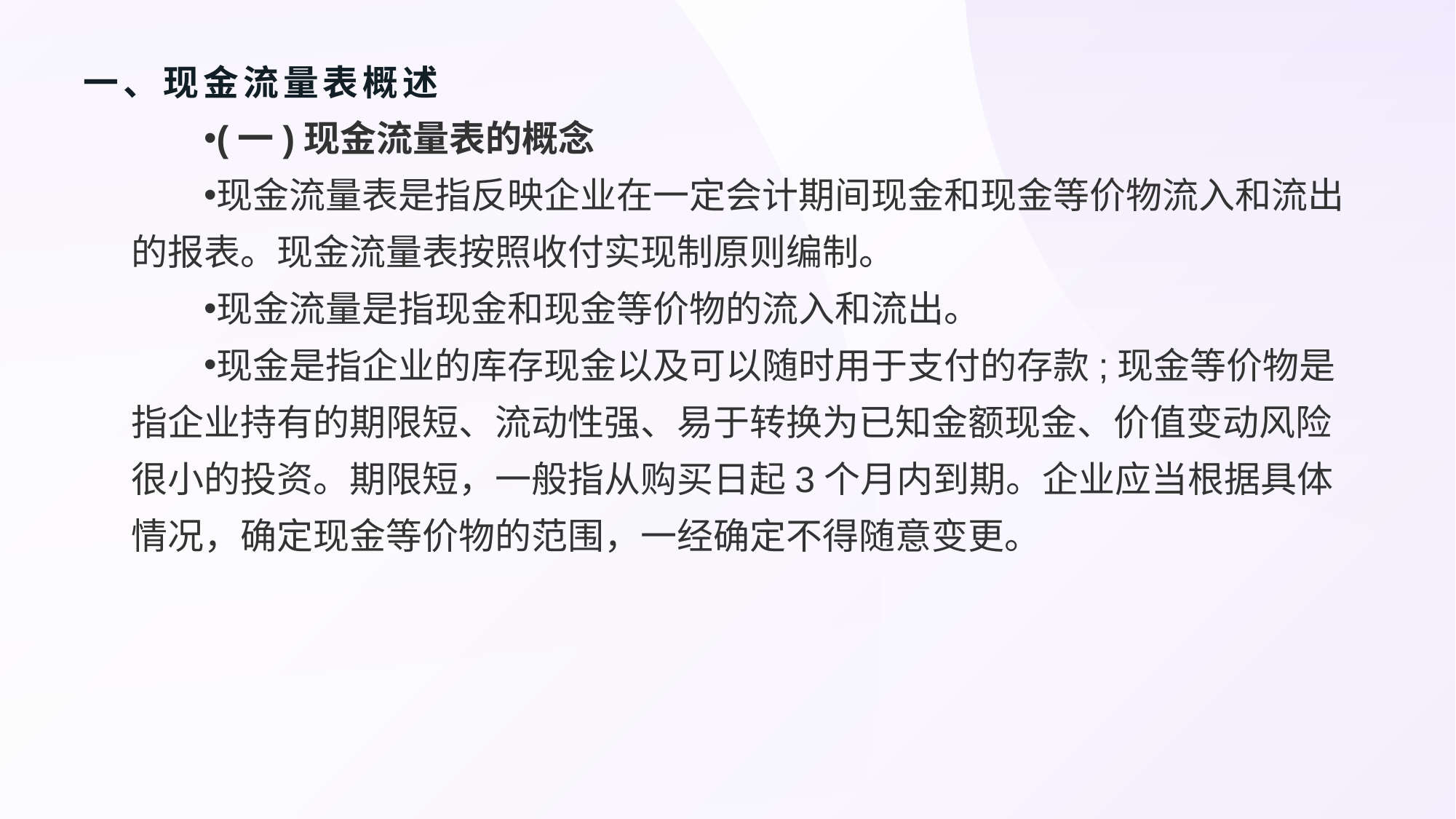

# 一、现金流量表概述
(一)现金流量表的概念
现金流量表是指反映企业在一定会计期间现金和现金等价物流入和流出的报表。现金流量表按照收付实现制原则编制。
现金流量是指现金和现金等价物的流入和流出。
现金是指企业的库存现金以及可以随时用于支付的存款;现金等价物是指企业持有的期限短、流动性强、易于转换为已知金额现金、价值变动风险很小的投资。期限短，一般指从购买日起3个月内到期。企业应当根据具体情况，确定现金等价物的范围，一经确定不得随意变更。